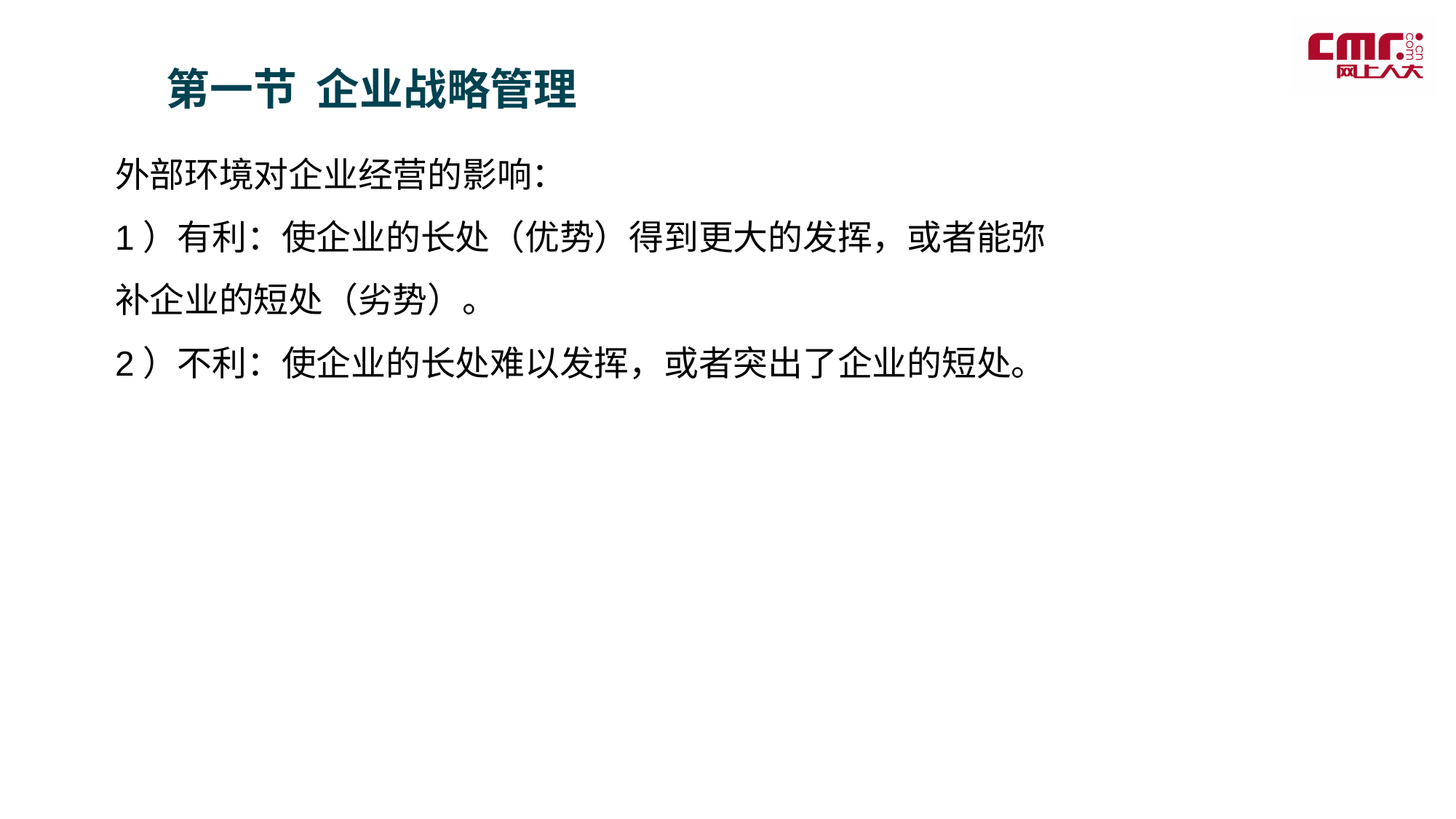

第一节  企业战略管理
外部环境对企业经营的影响：
1）有利：使企业的长处（优势）得到更大的发挥，或者能弥补企业的短处（劣势）。
2）不利：使企业的长处难以发挥，或者突出了企业的短处。